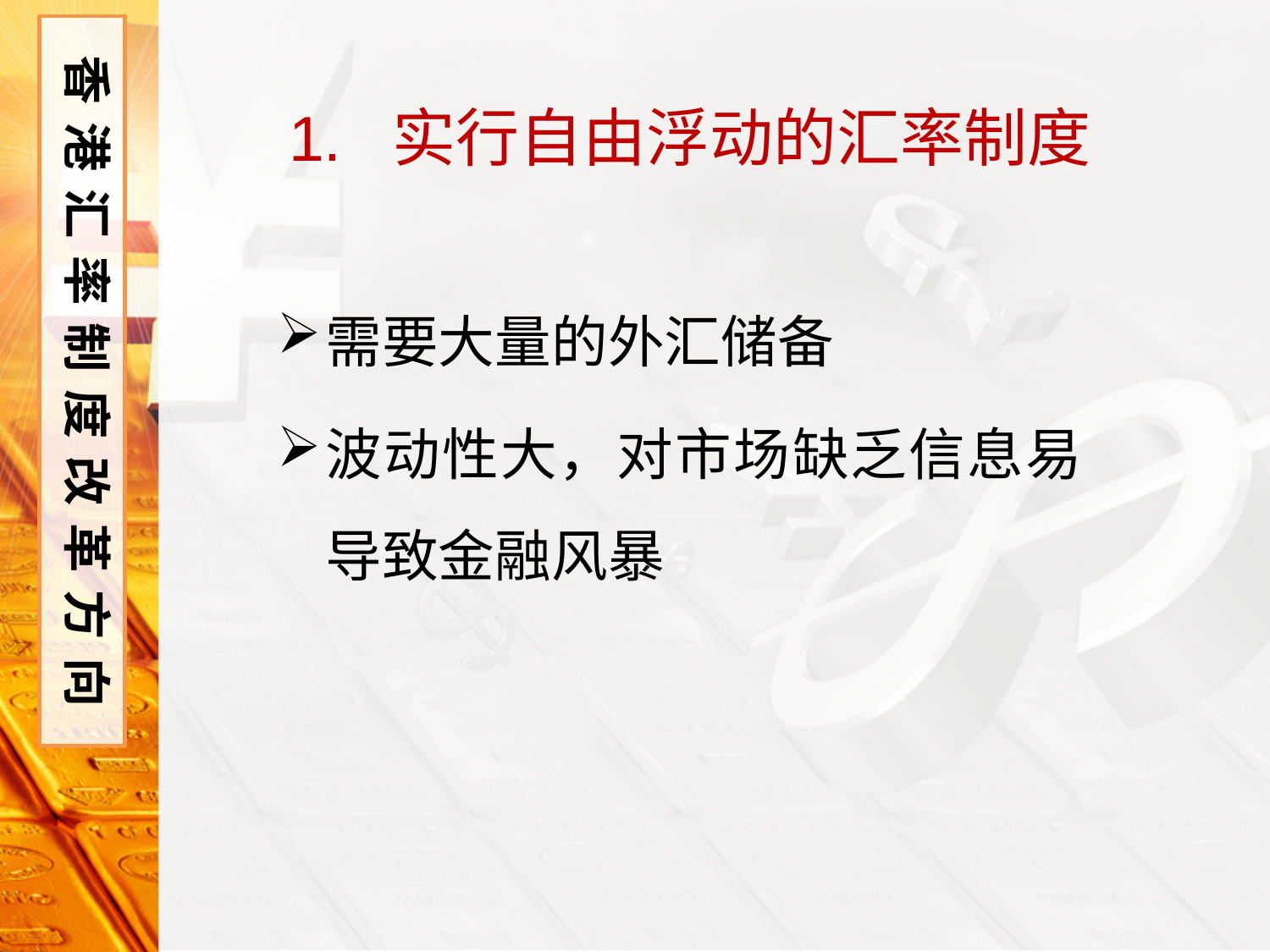

香港汇率制度改革方向
实行自由浮动的汇率制度
需要大量的外汇储备
波动性大，对市场缺乏信息易导致金融风暴